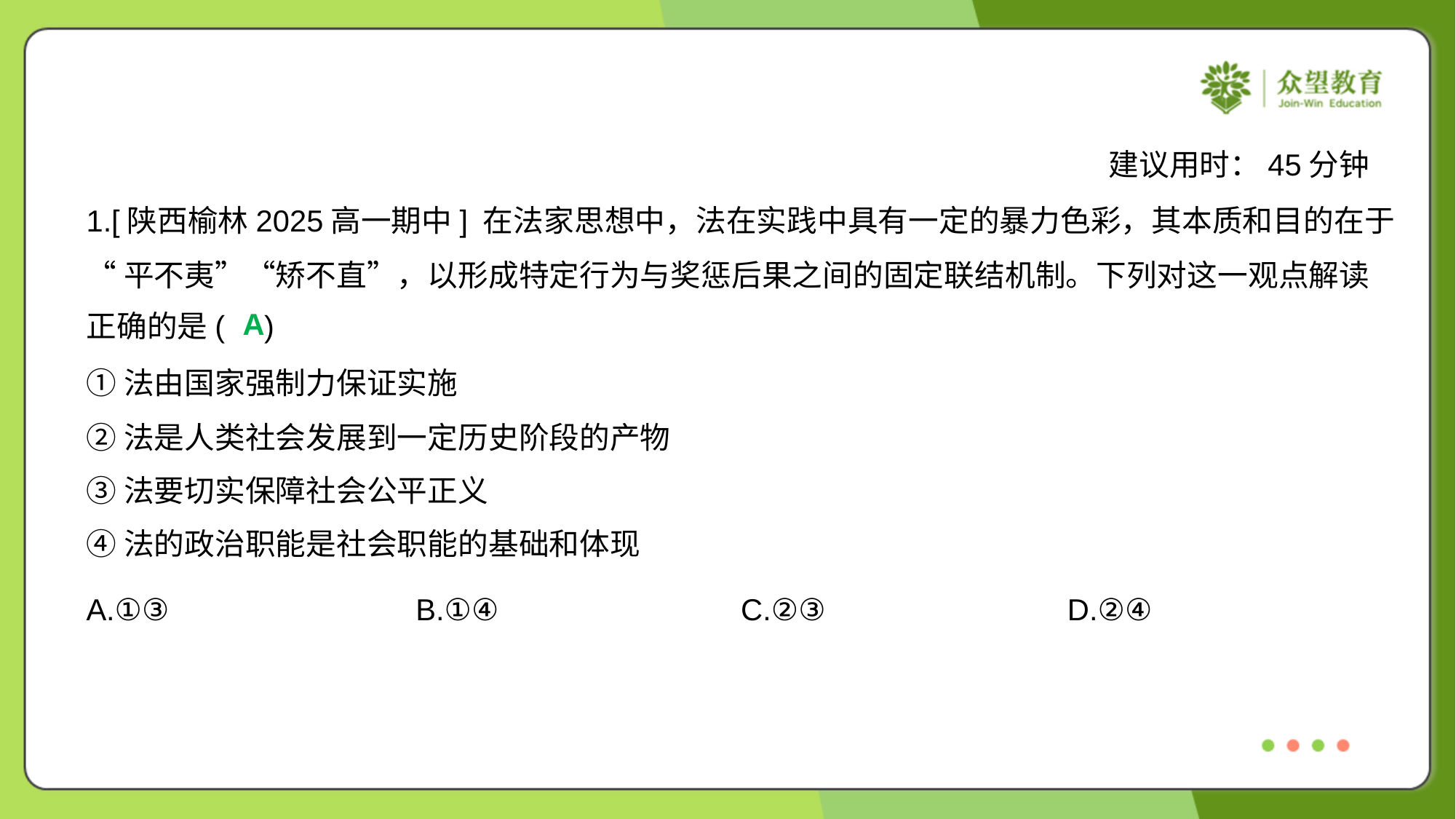

建议用时：45分钟
1.[陕西榆林2025高一期中] 在法家思想中，法在实践中具有一定的暴力色彩，其本质和目的在于
“平不夷”“矫不直”，以形成特定行为与奖惩后果之间的固定联结机制。下列对这一观点解读
正确的是(     )
A
①法由国家强制力保证实施
②法是人类社会发展到一定历史阶段的产物
③法要切实保障社会公平正义
④法的政治职能是社会职能的基础和体现
A.①③	B.①④	C.②③	D.②④